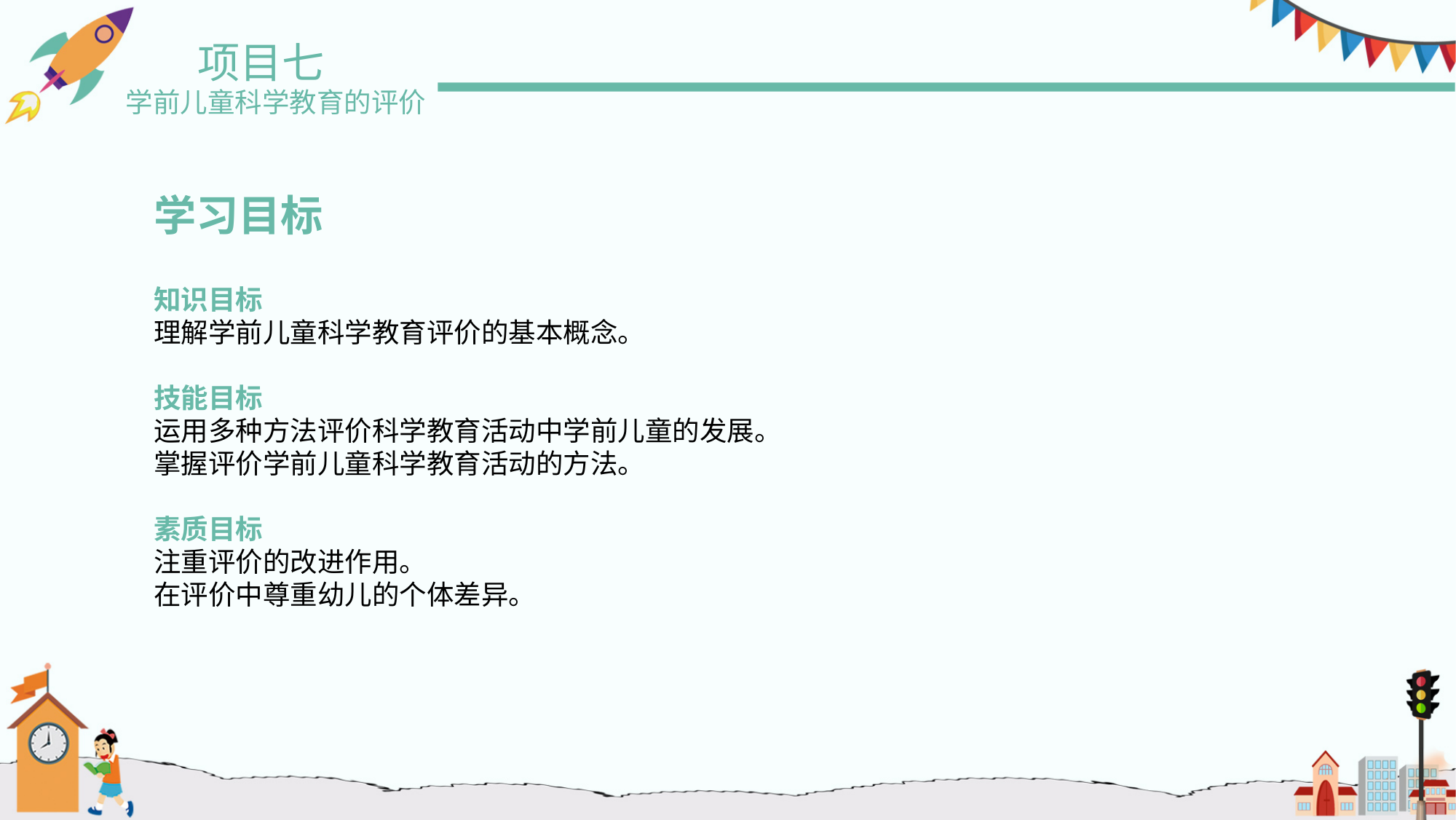

项目七

学前儿童科学教育的评价
学习目标
知识目标
理解学前儿童科学教育评价的基本概念。

技能目标
运用多种方法评价科学教育活动中学前儿童的发展。
掌握评价学前儿童科学教育活动的方法。

素质目标
注重评价的改进作用。
在评价中尊重幼儿的个体差异。